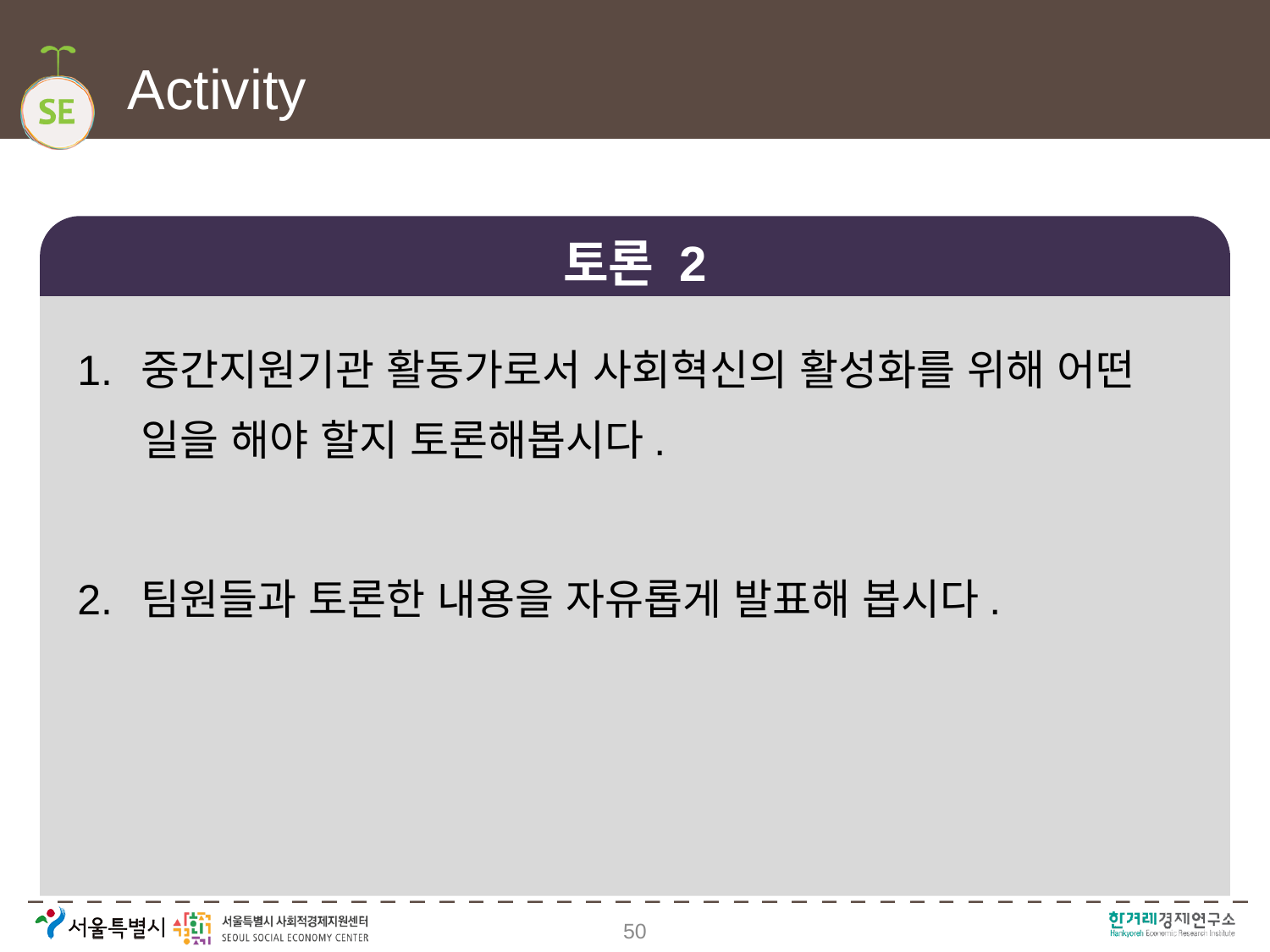

# Activity
토론 2

중간지원기관 활동가로서 사회혁신의 활성화를 위해 어떤 일을 해야 할지 토론해봅시다.

팀원들과 토론한 내용을 자유롭게 발표해 봅시다.
50